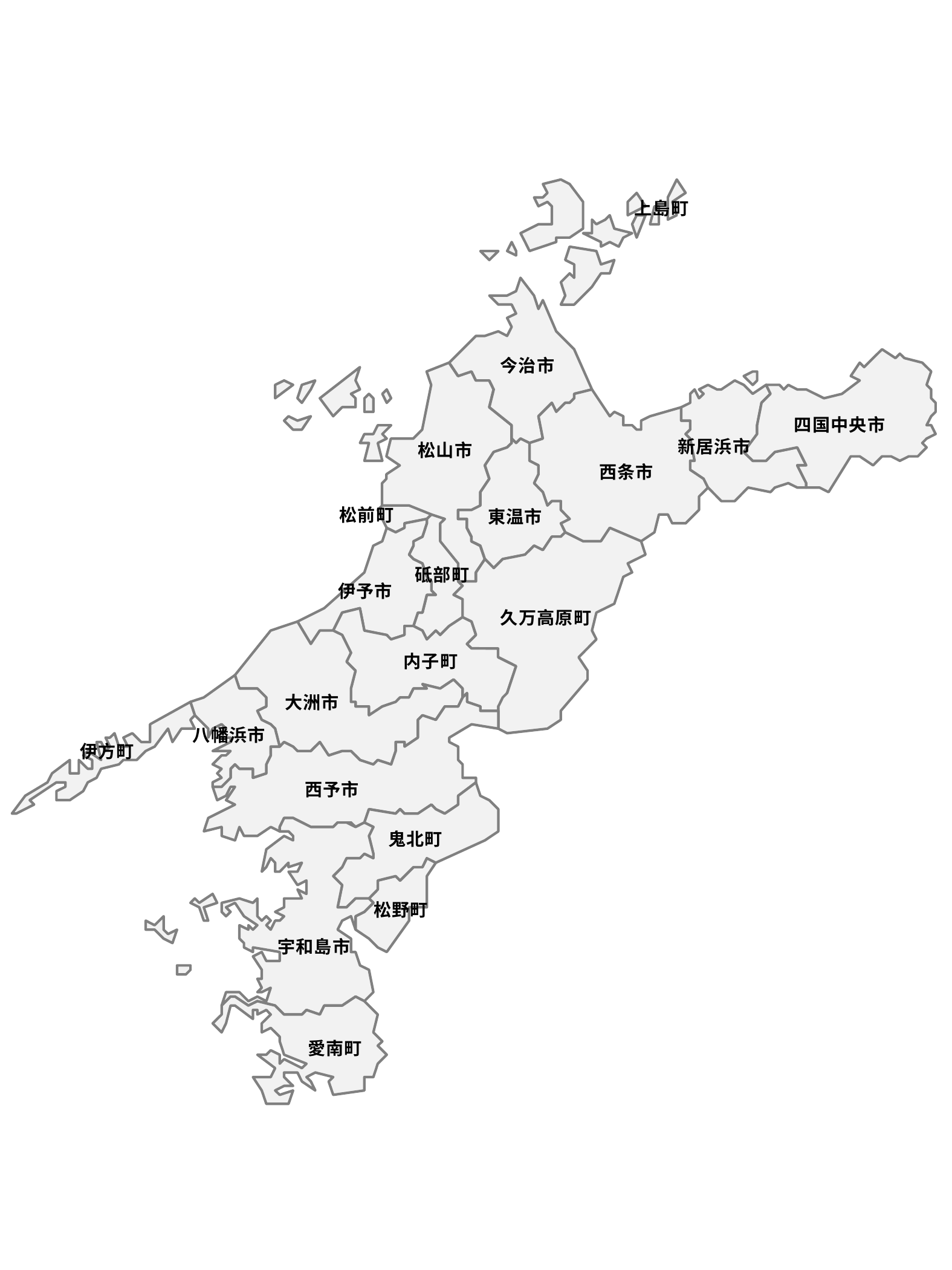

上島町
今治市
四国中央市
新居浜市
松山市
西条市
松前町
東温市
砥部町
伊予市
久万高原町
内子町
大洲市
八幡浜市
伊方町
西予市
鬼北町
松野町
宇和島市
愛南町